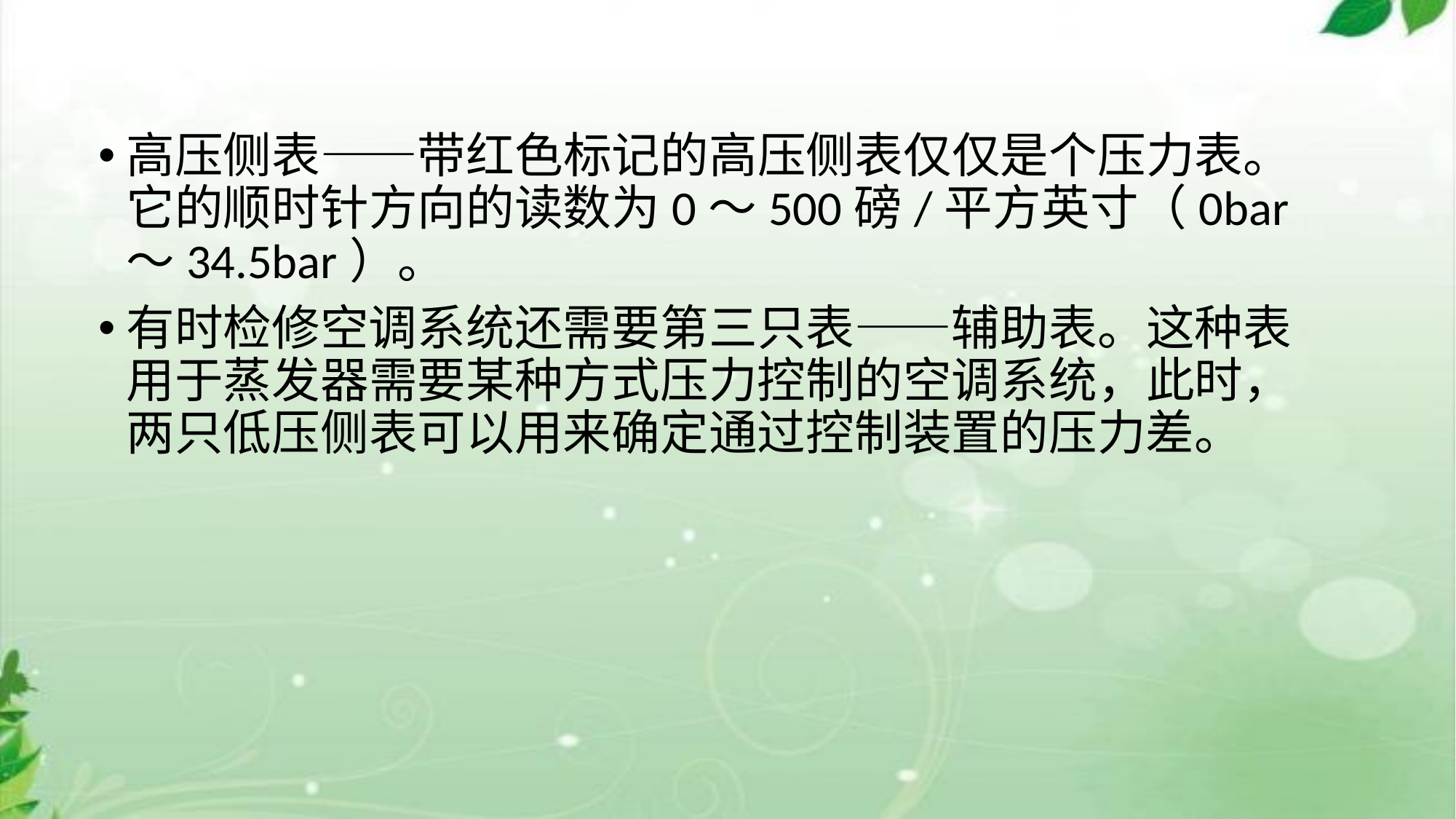

高压侧表——带红色标记的高压侧表仅仅是个压力表。它的顺时针方向的读数为0～500磅/平方英寸（0bar～34.5bar）。
有时检修空调系统还需要第三只表——辅助表。这种表用于蒸发器需要某种方式压力控制的空调系统，此时，两只低压侧表可以用来确定通过控制装置的压力差。